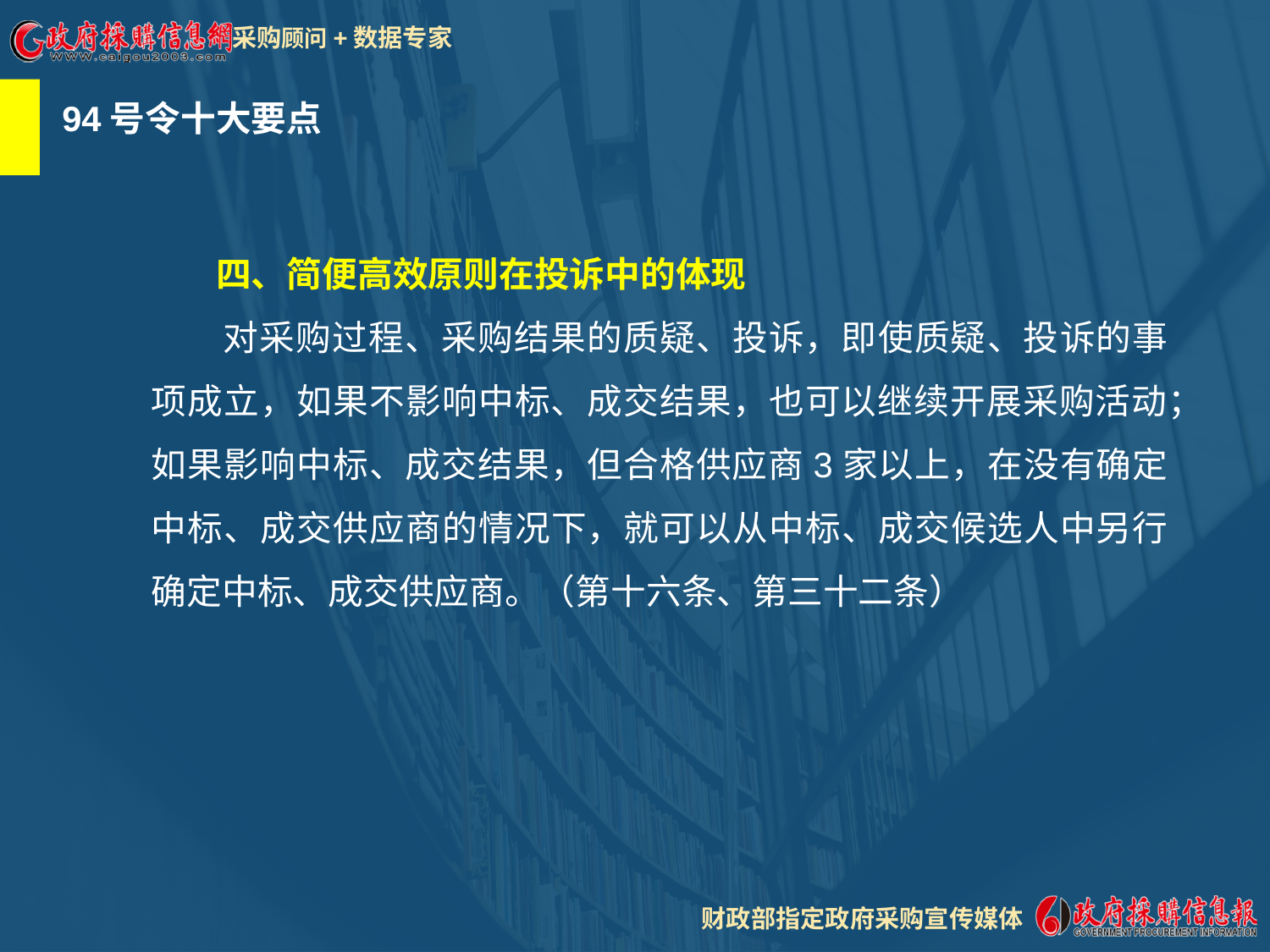

94号令十大要点
       四、简便高效原则在投诉中的体现
       对采购过程、采购结果的质疑、投诉，即使质疑、投诉的事项成立，如果不影响中标、成交结果，也可以继续开展采购活动；如果影响中标、成交结果，但合格供应商3家以上，在没有确定中标、成交供应商的情况下，就可以从中标、成交候选人中另行确定中标、成交供应商。（第十六条、第三十二条）